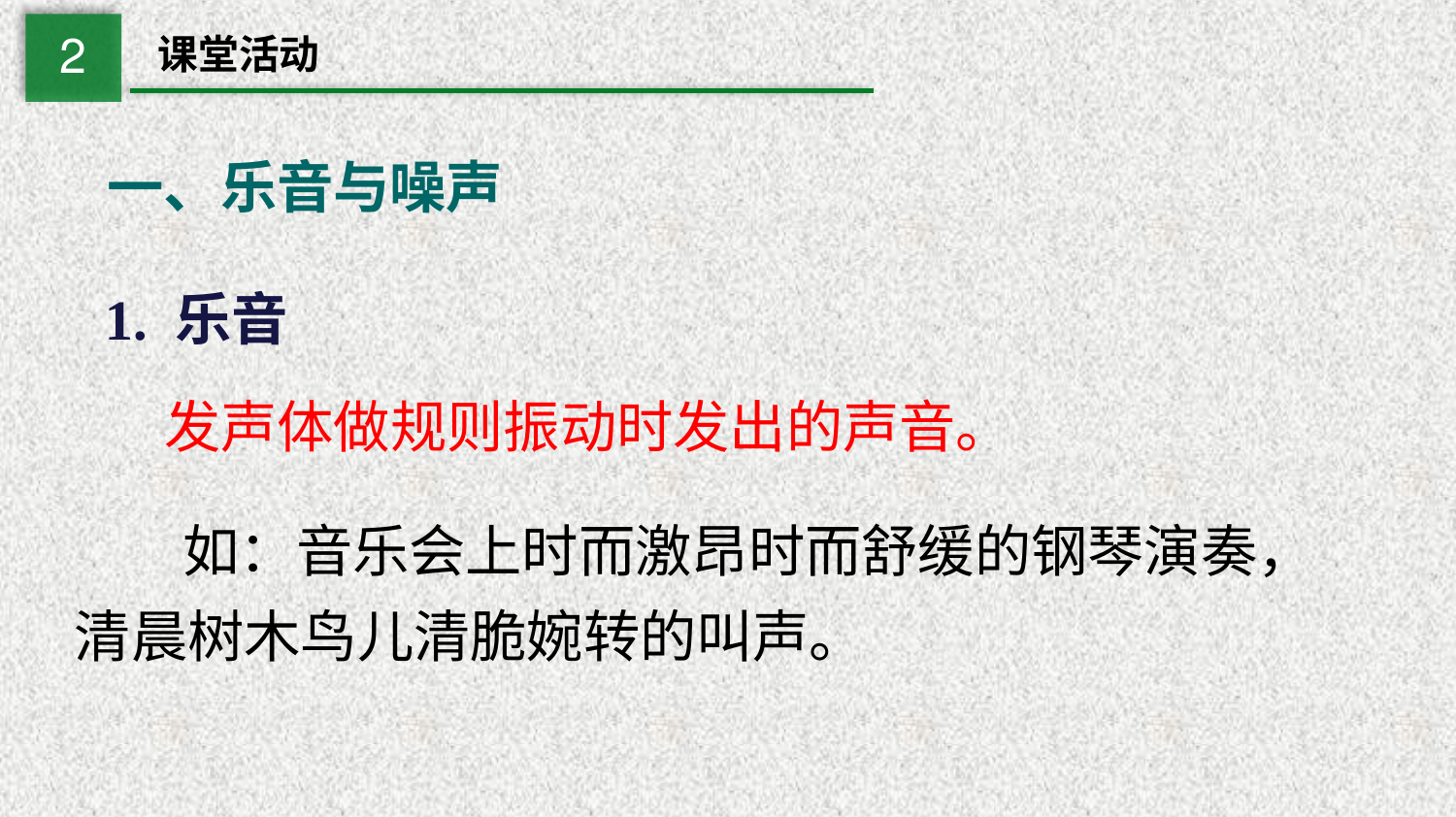

2
课堂活动
一、乐音与噪声
1. 乐音
发声体做规则振动时发出的声音。
      如：音乐会上时而激昂时而舒缓的钢琴演奏，清晨树木鸟儿清脆婉转的叫声。